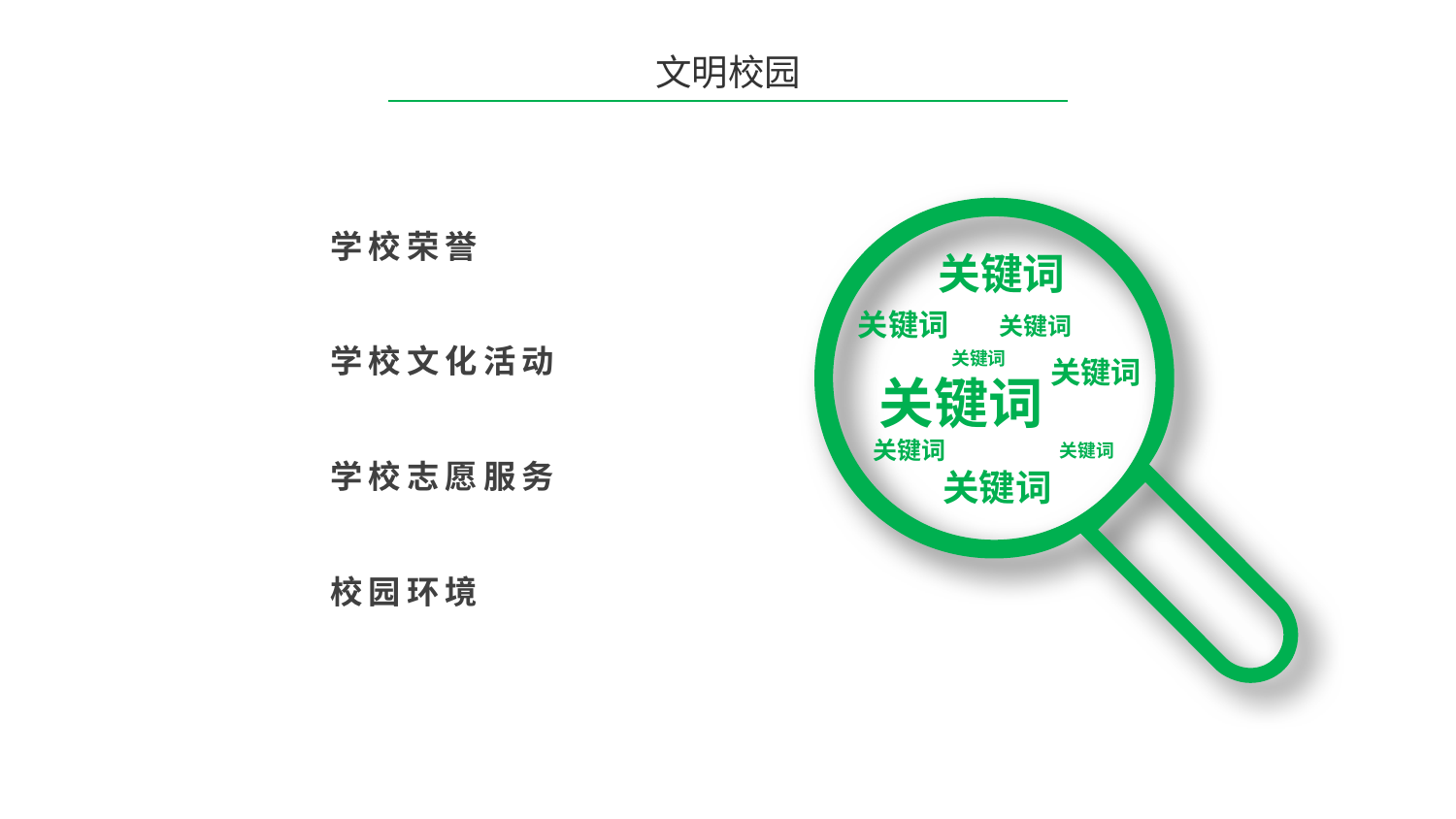

文明校园

学校荣誉
关键词
关键词
关键词
学校文化活动
关键词
关键词
关键词
关键词
关键词
学校志愿服务
关键词
校园环境